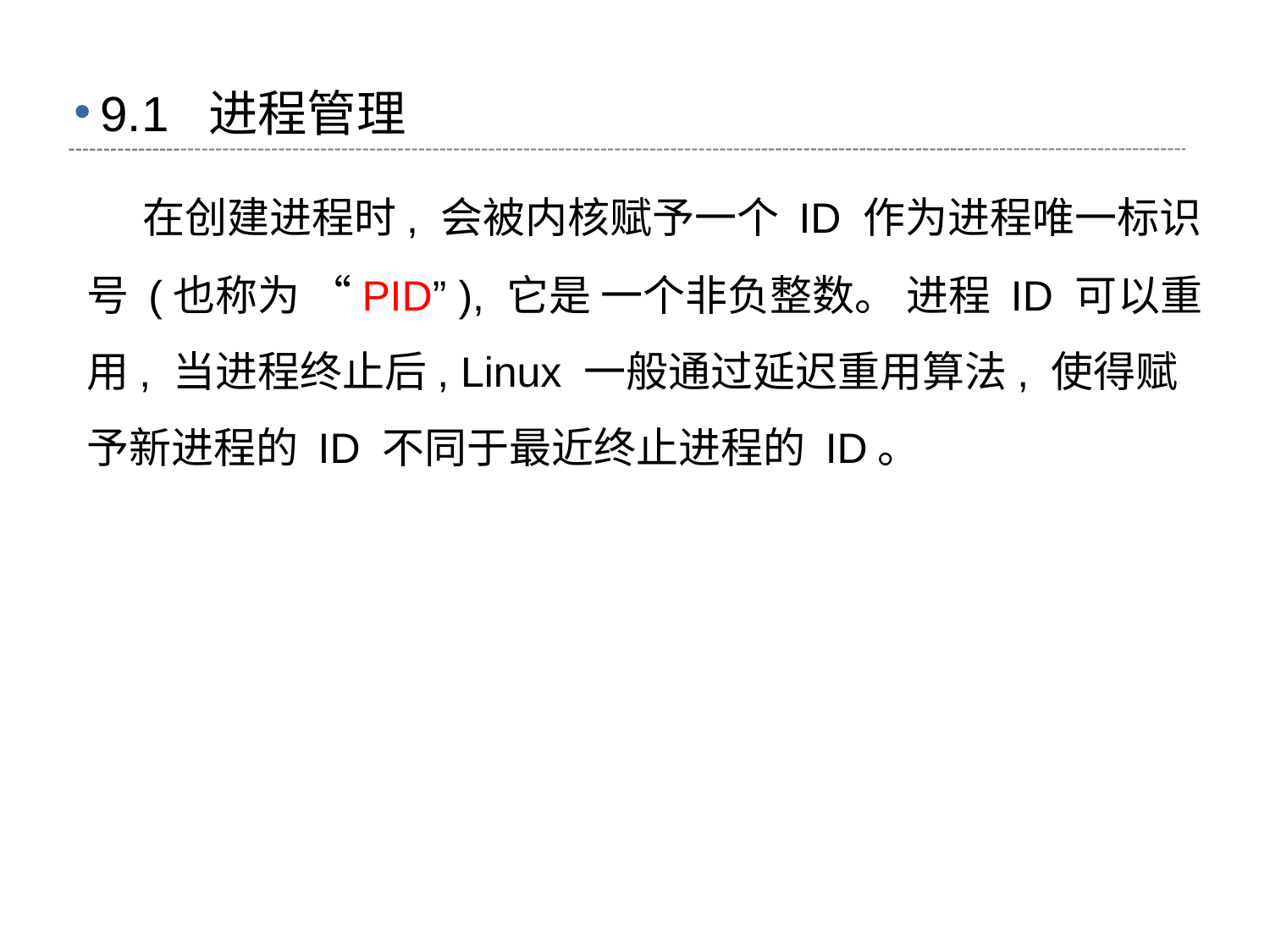

# 9.1  进程管理
    在创建进程时, 会被内核赋予一个 ID 作为进程唯一标识号 (也称为 “PID” ), 它是 一个非负整数。 进程 ID 可以重用, 当进程终止后, Linux 一般通过延迟重用算法, 使得赋予新进程的 ID 不同于最近终止进程的 ID。